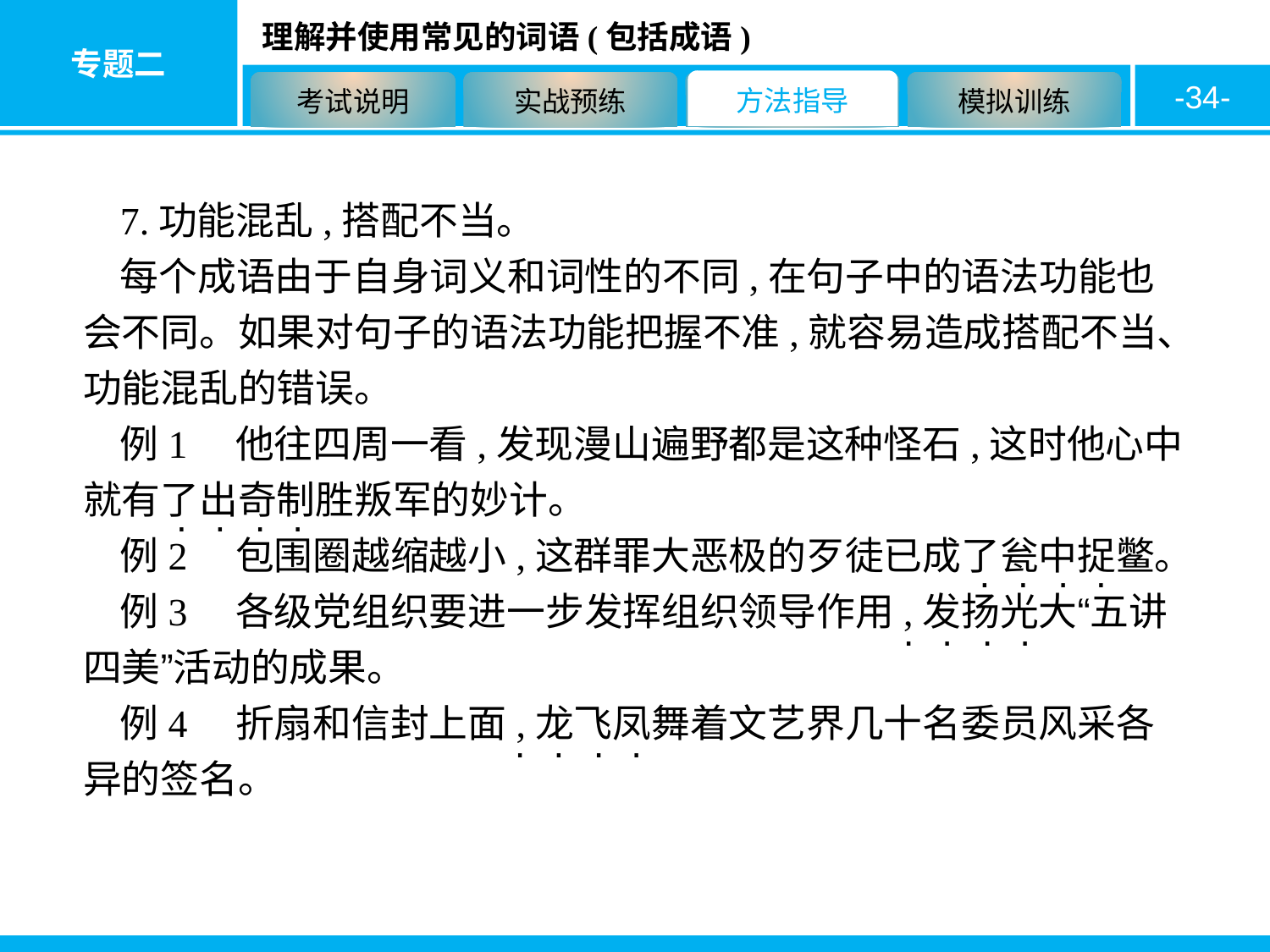

-34-
7.功能混乱,搭配不当。
每个成语由于自身词义和词性的不同,在句子中的语法功能也会不同。如果对句子的语法功能把握不准,就容易造成搭配不当、功能混乱的错误。
例1　他往四周一看,发现漫山遍野都是这种怪石,这时他心中就有了出奇制胜叛军的妙计。
例2　包围圈越缩越小,这群罪大恶极的歹徒已成了瓮中捉鳖。
例3　各级党组织要进一步发挥组织领导作用,发扬光大“五讲四美”活动的成果。
例4　折扇和信封上面,龙飞凤舞着文艺界几十名委员风采各异的签名。
·
·
·
·
·
·
·
·
·
·
·
·
·
·
·
·